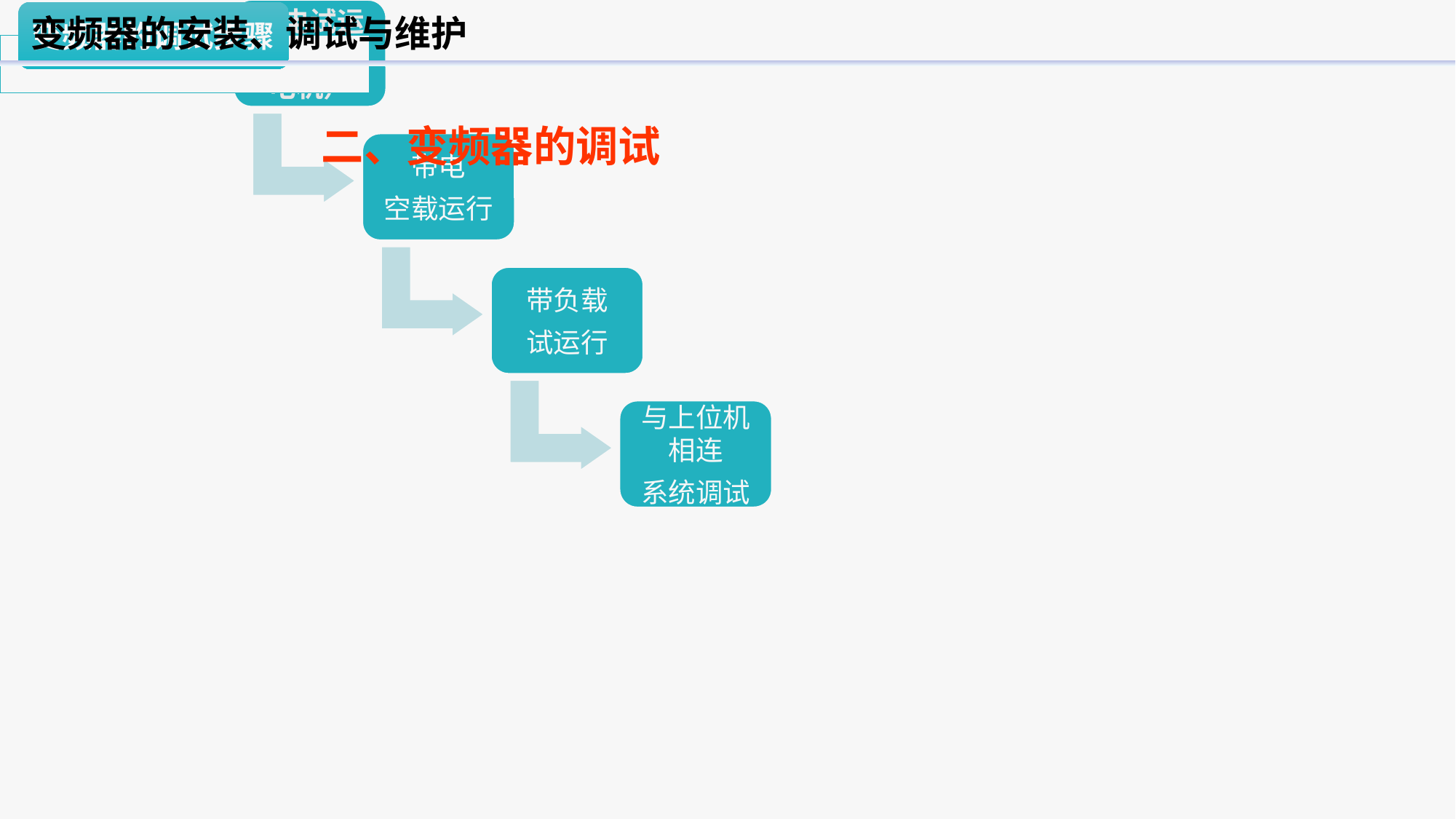

变频器的安装、调试与维护

二、变频器的调试

通电试运行（不接电机）

带电
空载运行

带负载
试运行

与上位机相连
系统调试

变频器的调试步骤